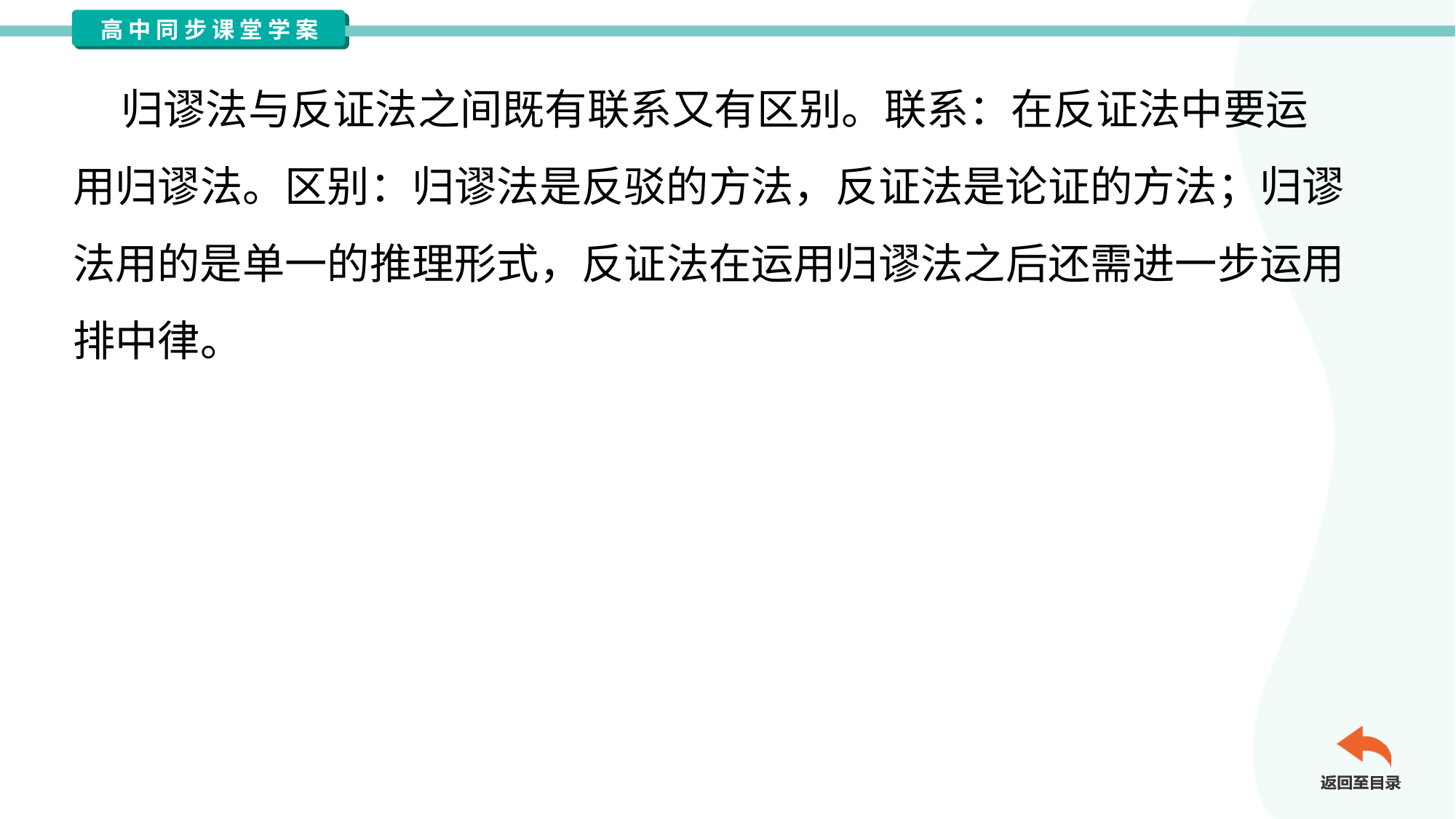

归谬法与反证法之间既有联系又有区别。联系：在反证法中要运
用归谬法。区别：归谬法是反驳的方法，反证法是论证的方法；归谬
法用的是单一的推理形式，反证法在运用归谬法之后还需进一步运用
排中律。